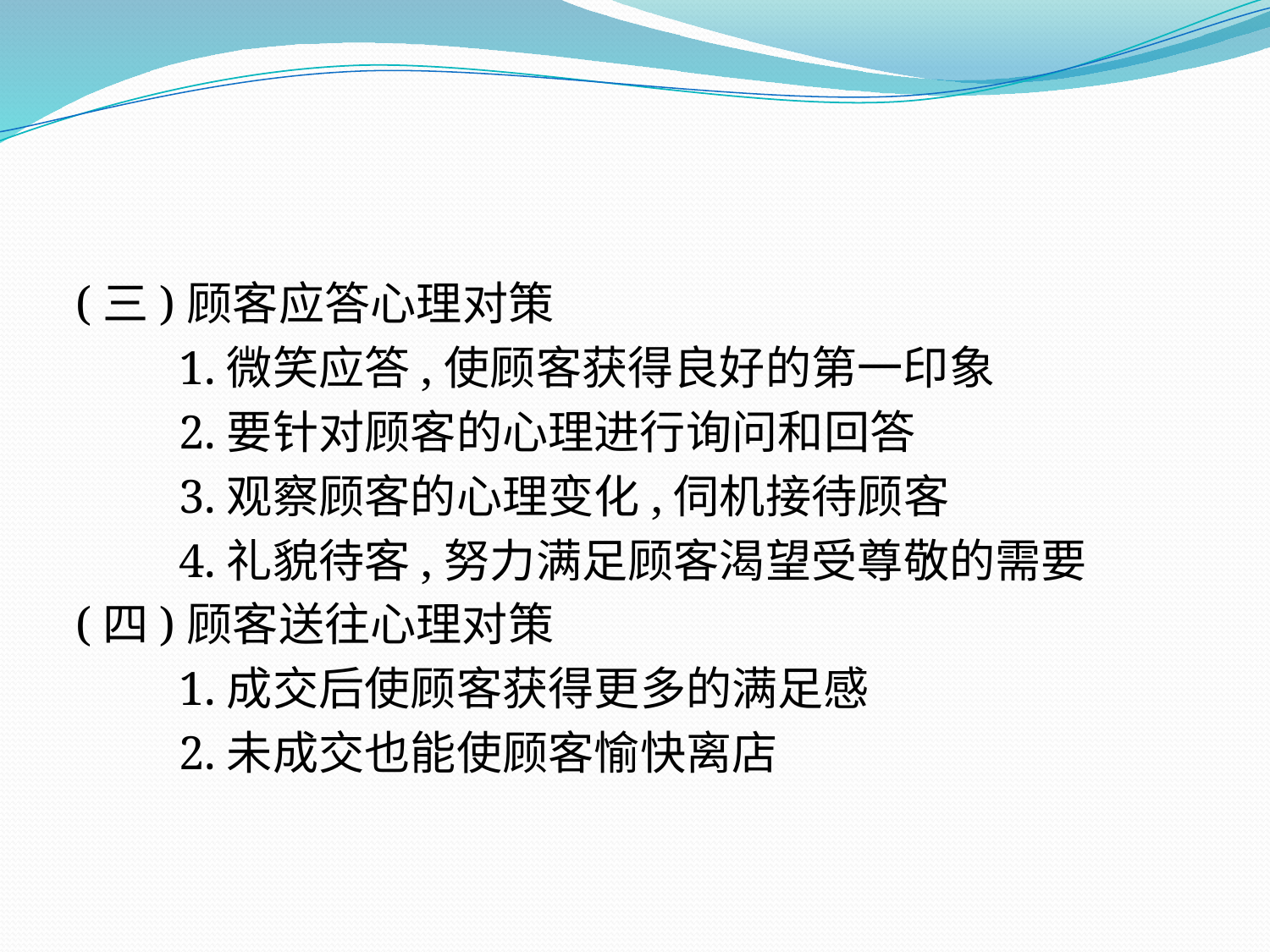

(三)顾客应答心理对策
　　1.微笑应答,使顾客获得良好的第一印象
　　2.要针对顾客的心理进行询问和回答
　　3.观察顾客的心理变化,伺机接待顾客
　　4.礼貌待客,努力满足顾客渴望受尊敬的需要
(四)顾客送往心理对策
　　1.成交后使顾客获得更多的满足感
　　2.未成交也能使顾客愉快离店